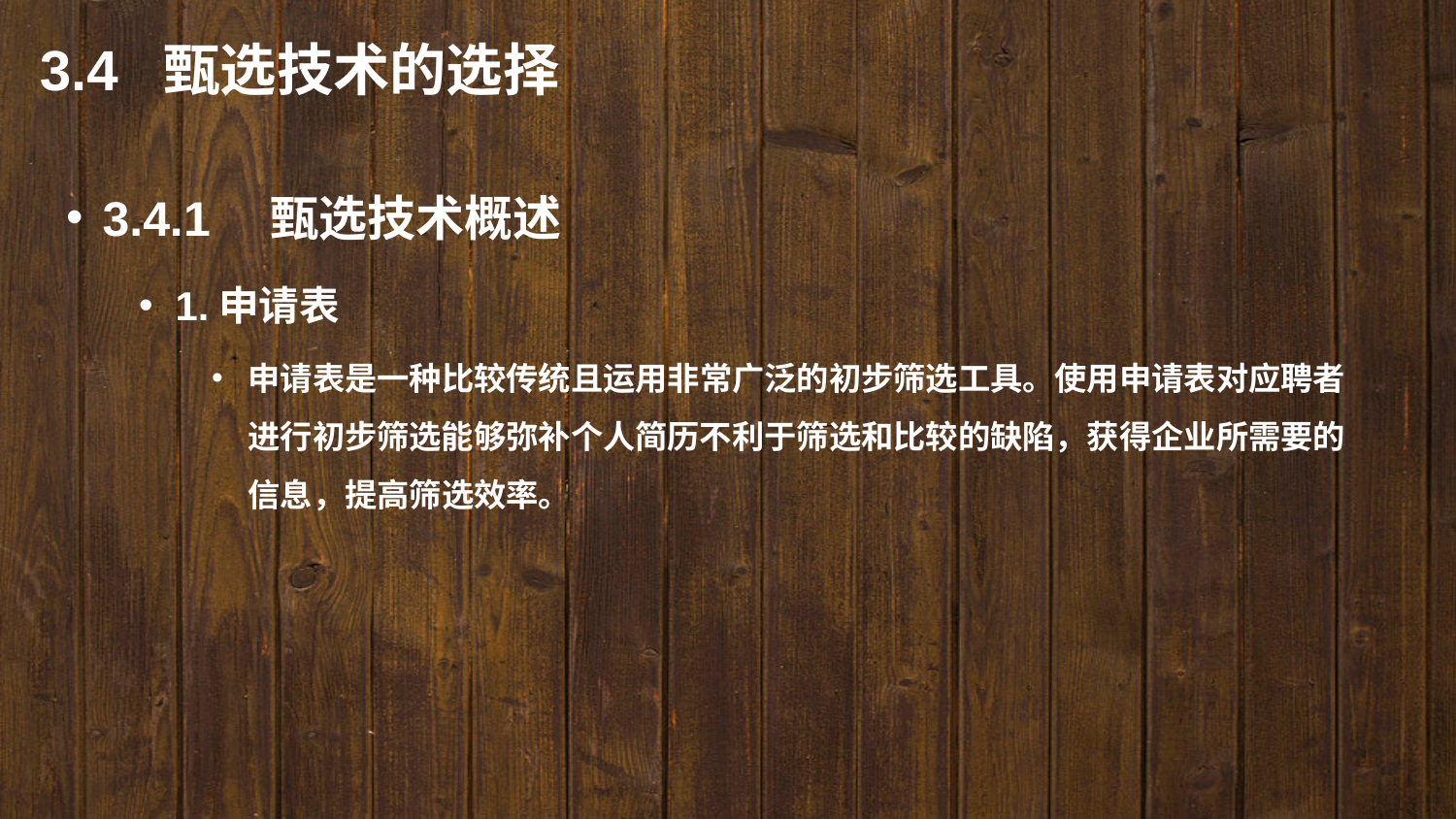

3.4  甄选技术的选择
3.4.1　甄选技术概述
1.申请表
申请表是一种比较传统且运用非常广泛的初步筛选工具。使用申请表对应聘者进行初步筛选能够弥补个人简历不利于筛选和比较的缺陷，获得企业所需要的信息，提高筛选效率。